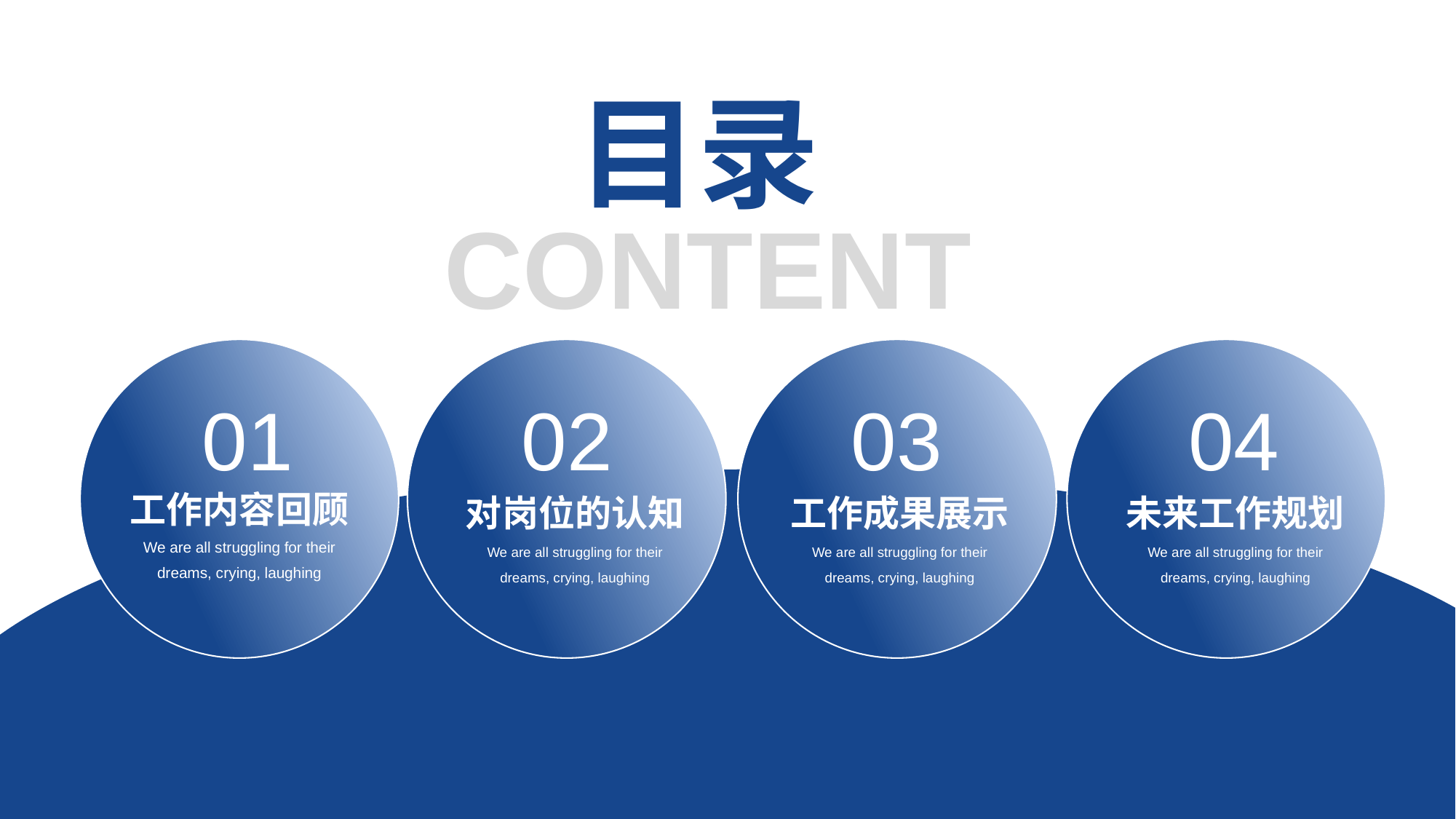

目录
Content

01
02
03
04

工作内容回顾
We are all struggling for their dreams, crying, laughing
对岗位的认知
We are all struggling for their dreams, crying, laughing
工作成果展示
We are all struggling for their dreams, crying, laughing
未来工作规划
We are all struggling for their dreams, crying, laughing